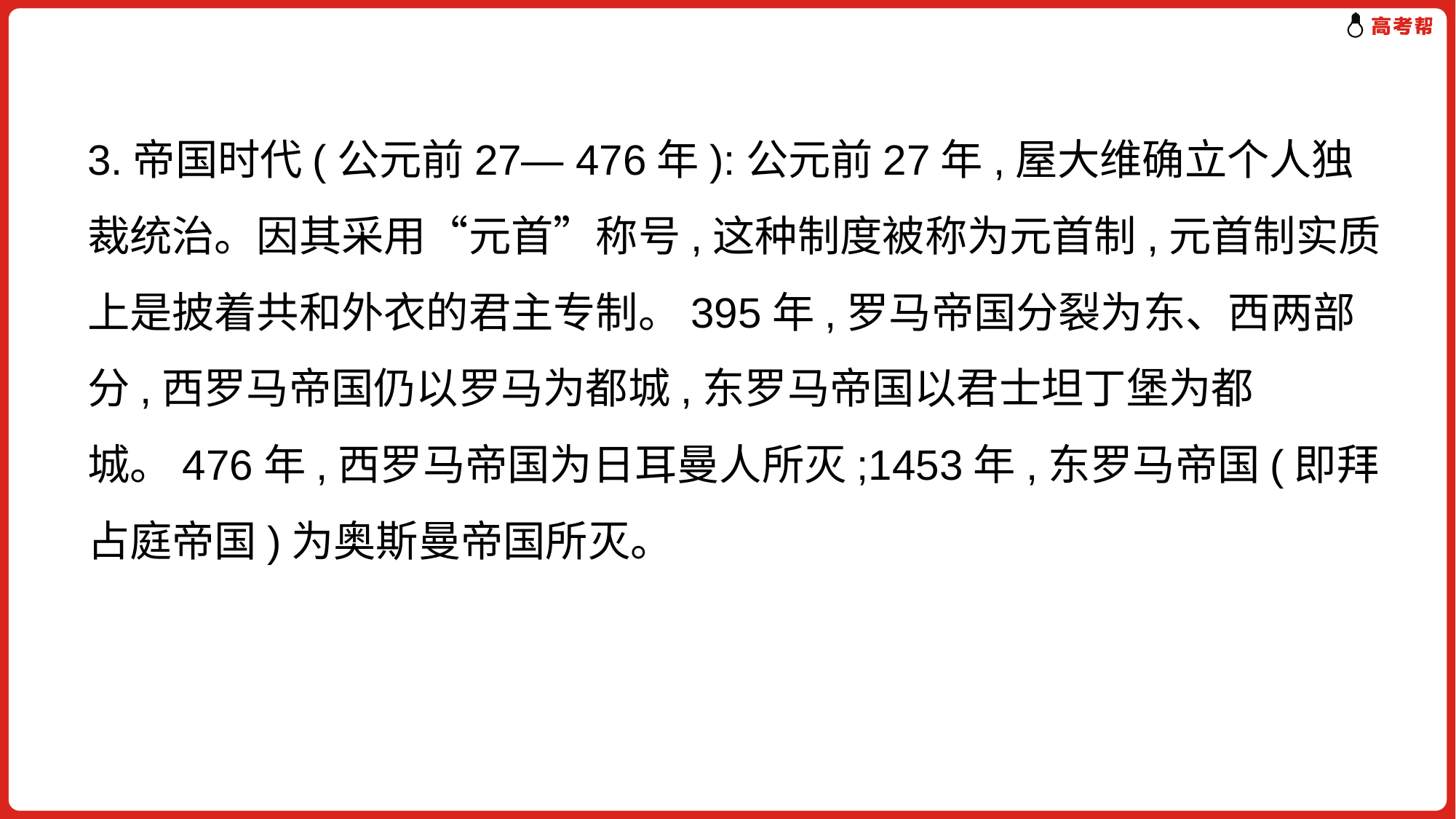

3.帝国时代(公元前27— 476年):公元前27年,屋大维确立个人独裁统治。因其采用“元首”称号,这种制度被称为元首制,元首制实质上是披着共和外衣的君主专制。395年,罗马帝国分裂为东、西两部分,西罗马帝国仍以罗马为都城,东罗马帝国以君士坦丁堡为都城。476年,西罗马帝国为日耳曼人所灭;1453年,东罗马帝国(即拜占庭帝国)为奥斯曼帝国所灭。